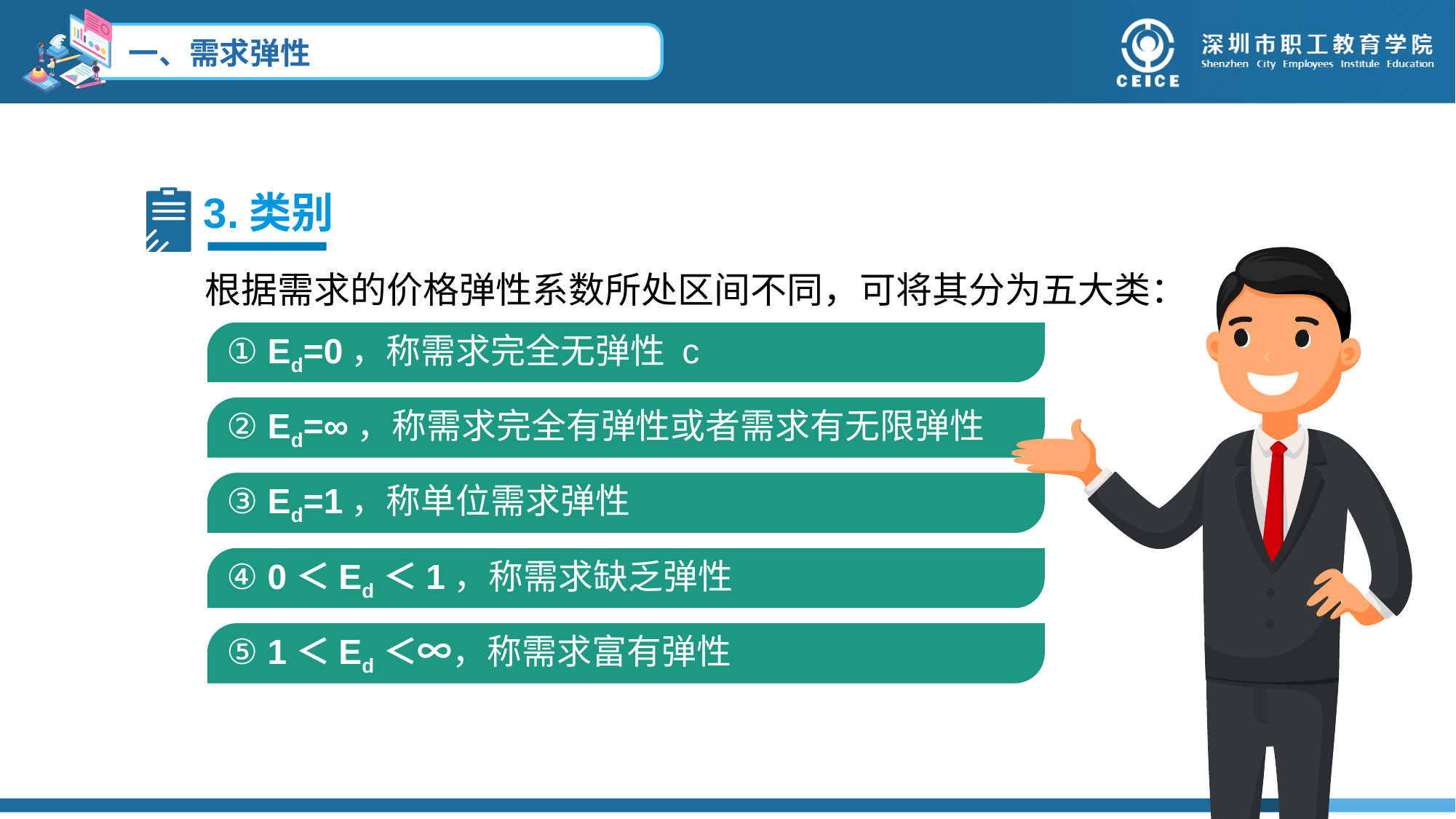

3.类别

根据需求的价格弹性系数所处区间不同，可将其分为五大类：
① Ed=0，称需求完全无弹性 c
② Ed=∞，称需求完全有弹性或者需求有无限弹性
③ Ed=1，称单位需求弹性
④ 0＜Ed＜1，称需求缺乏弹性
⑤ 1＜Ed＜∞，称需求富有弹性